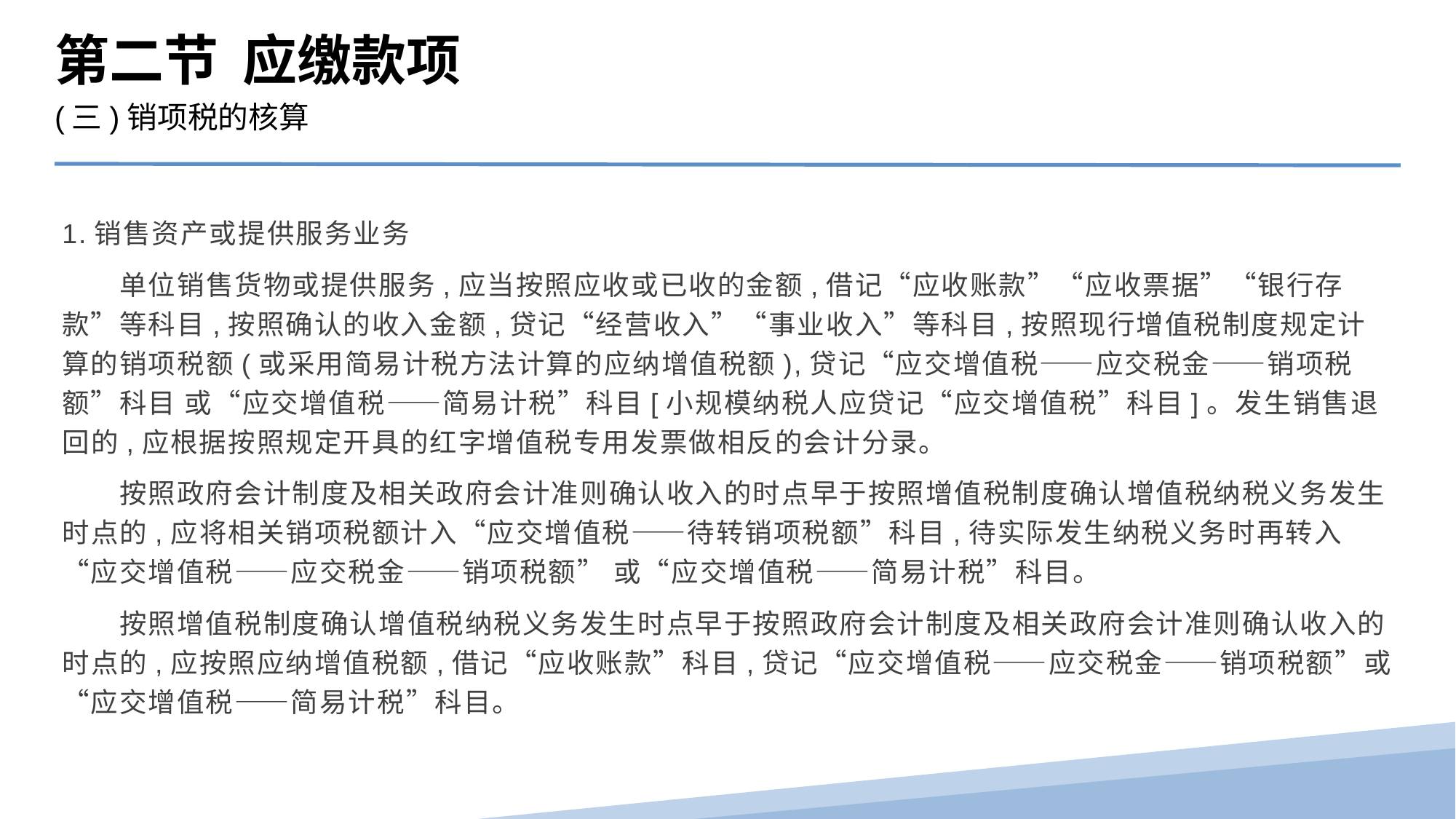

第二节  应缴款项
(三)销项税的核算
1.销售资产或提供服务业务
　　单位销售货物或提供服务,应当按照应收或已收的金额,借记“应收账款”“应收票据”“银行存款”等科目,按照确认的收入金额,贷记“经营收入”“事业收入”等科目,按照现行增值税制度规定计算的销项税额(或采用简易计税方法计算的应纳增值税额),贷记“应交增值税——应交税金——销项税额”科目 或“应交增值税——简易计税”科目[小规模纳税人应贷记“应交增值税”科目]。发生销售退回的,应根据按照规定开具的红字增值税专用发票做相反的会计分录。
　　按照政府会计制度及相关政府会计准则确认收入的时点早于按照增值税制度确认增值税纳税义务发生时点的,应将相关销项税额计入“应交增值税——待转销项税额”科目,待实际发生纳税义务时再转入“应交增值税——应交税金——销项税额” 或“应交增值税——简易计税”科目。
　　按照增值税制度确认增值税纳税义务发生时点早于按照政府会计制度及相关政府会计准则确认收入的时点的,应按照应纳增值税额,借记“应收账款”科目,贷记“应交增值税——应交税金——销项税额”或“应交增值税——简易计税”科目。